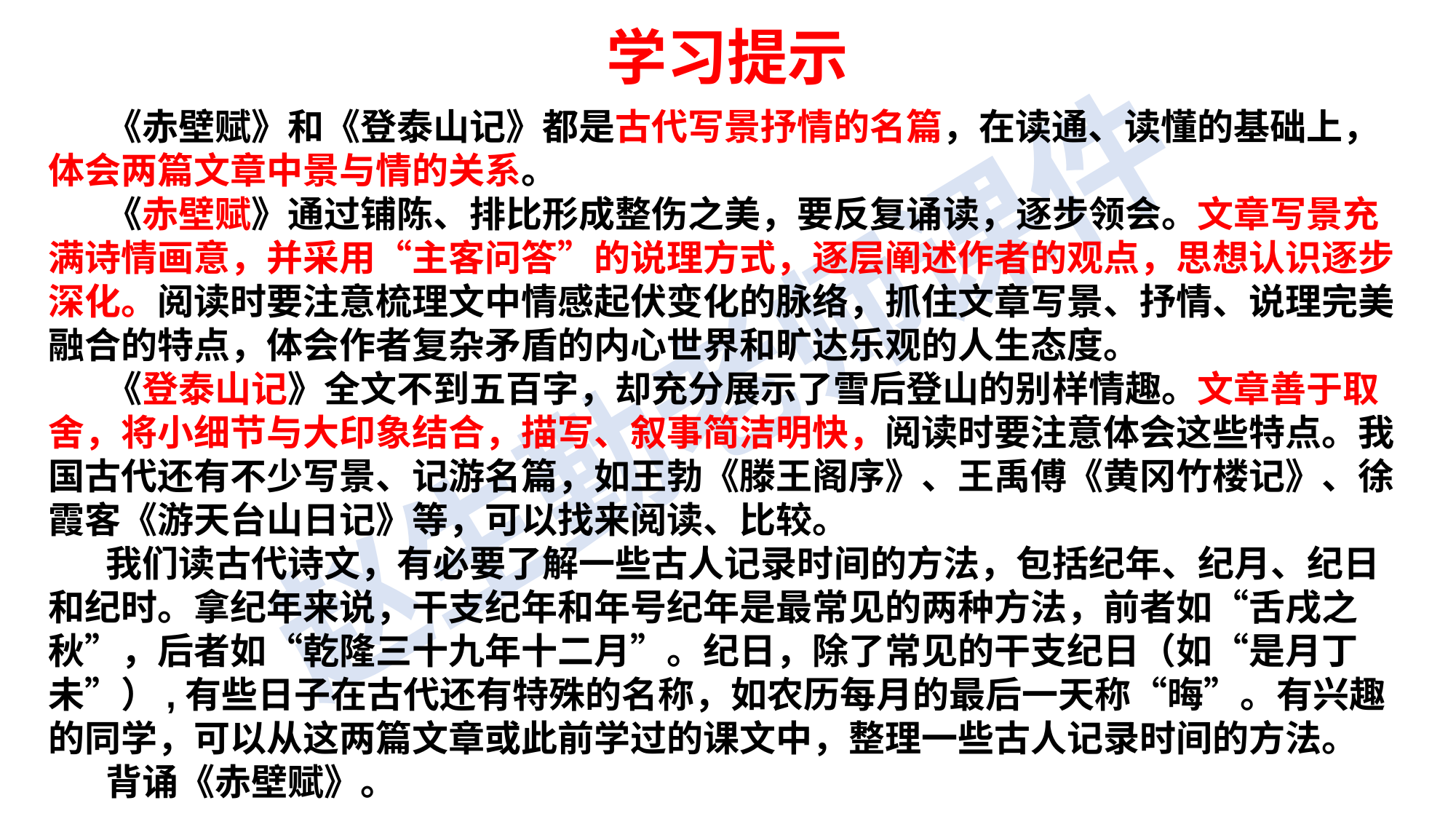

学习提示
      《赤壁赋》和《登泰山记》都是古代写景抒情的名篇，在读通、读懂的基础上，体会两篇文章中景与情的关系。
      《赤壁赋》通过铺陈、排比形成整伤之美，要反复诵读，逐步领会。文章写景充满诗情画意，并采用“主客问答”的说理方式，逐层阐述作者的观点，思想认识逐步深化。阅读时要注意梳理文中情感起伏变化的脉络，抓住文章写景、抒情、说理完美融合的特点，体会作者复杂矛盾的内心世界和旷达乐观的人生态度。
      《登泰山记》全文不到五百字，却充分展示了雪后登山的别样情趣。文章善于取舍，将小细节与大印象结合，描写、叙事简洁明快，阅读时要注意体会这些特点。我国古代还有不少写景、记游名篇，如王勃《滕王阁序》、王禹傅《黄冈竹楼记》、徐霞客《游天台山日记》等，可以找来阅读、比较。
      我们读古代诗文，有必要了解一些古人记录时间的方法，包括纪年、纪月、纪日和纪时。拿纪年来说，干支纪年和年号纪年是最常见的两种方法，前者如“舌戌之秋”，后者如“乾隆三十九年十二月”。纪日，除了常见的干支纪日（如“是月丁未”）,有些日子在古代还有特殊的名称，如农历每月的最后一天称“晦”。有兴趣的同学，可以从这两篇文章或此前学过的课文中，整理一些古人记录时间的方法。
      背诵《赤壁赋》。